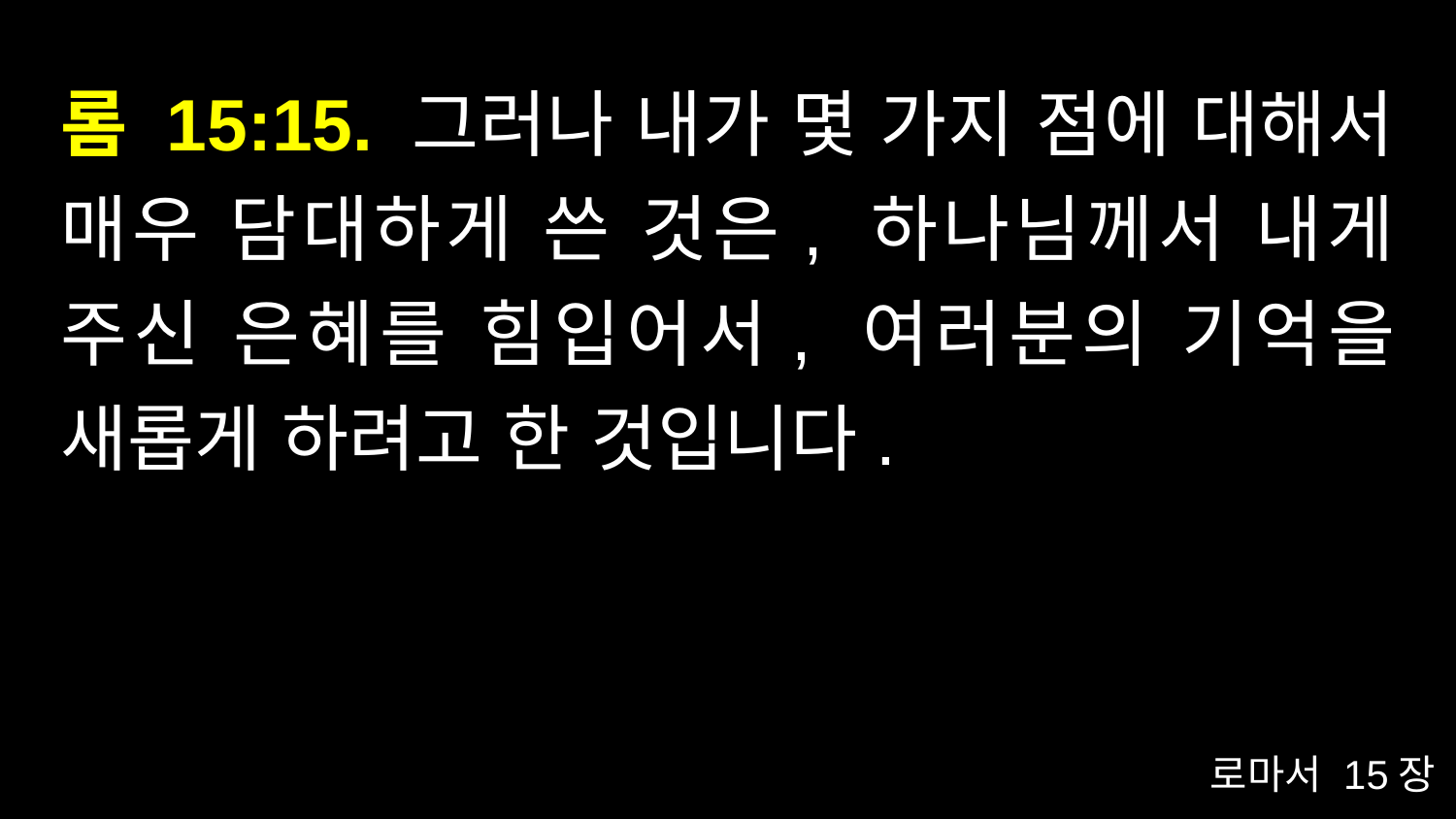

# 롬 15:15. 그러나 내가 몇 가지 점에 대해서 매우 담대하게 쓴 것은, 하나님께서 내게 주신 은혜를 힘입어서, 여러분의 기억을 새롭게 하려고 한 것입니다.
로마서 15장